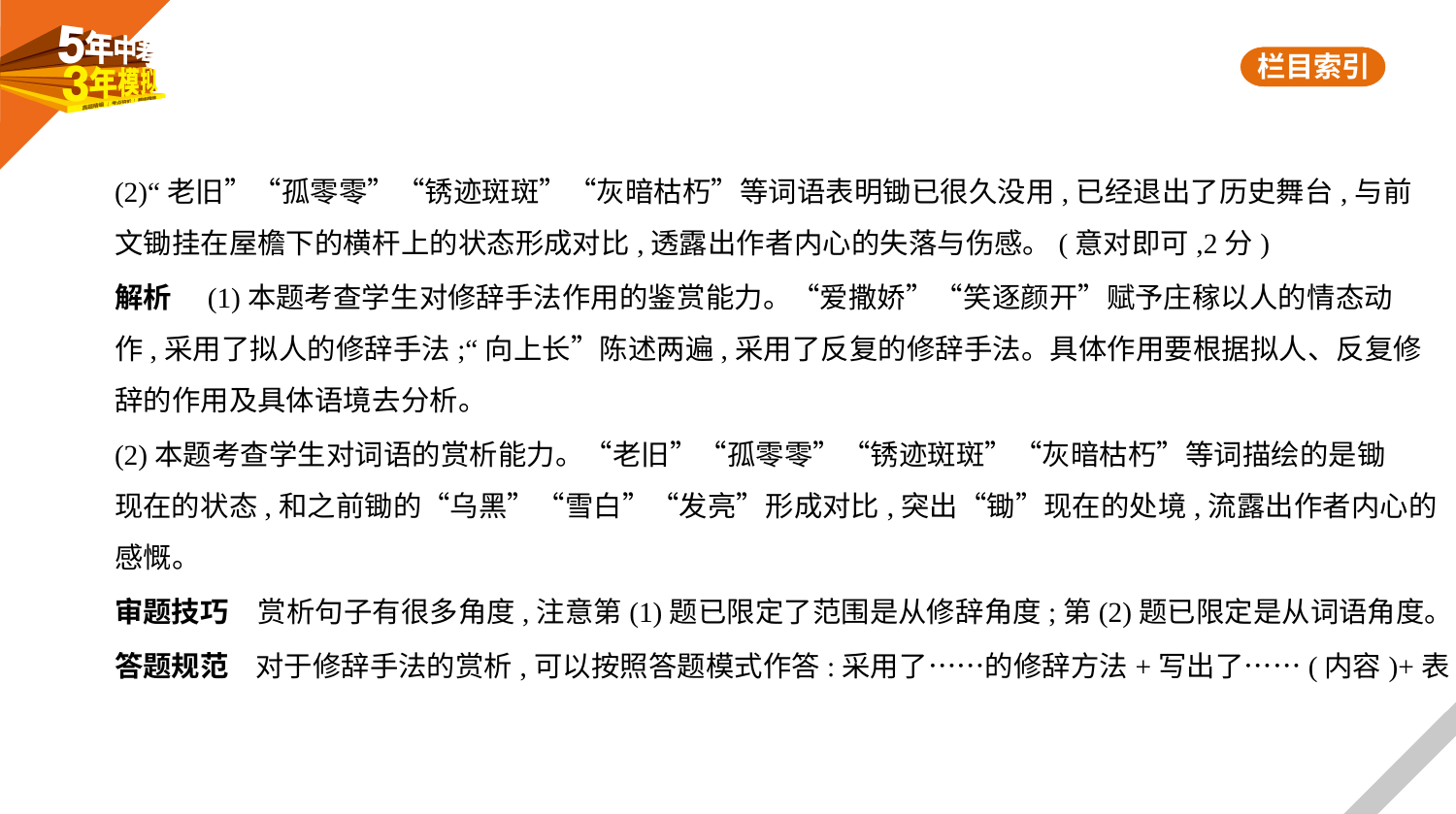

(2)“老旧”“孤零零”“锈迹斑斑”“灰暗枯朽”等词语表明锄已很久没用,已经退出了历史舞台,与前
文锄挂在屋檐下的横杆上的状态形成对比,透露出作者内心的失落与伤感。(意对即可,2分)
解析　(1)本题考查学生对修辞手法作用的鉴赏能力。“爱撒娇”“笑逐颜开”赋予庄稼以人的情态动
作,采用了拟人的修辞手法;“向上长”陈述两遍,采用了反复的修辞手法。具体作用要根据拟人、反复修
辞的作用及具体语境去分析。
(2)本题考查学生对词语的赏析能力。“老旧”“孤零零”“锈迹斑斑”“灰暗枯朽”等词描绘的是锄
现在的状态,和之前锄的“乌黑”“雪白”“发亮”形成对比,突出“锄”现在的处境,流露出作者内心的
感慨。
审题技巧　赏析句子有很多角度,注意第(1)题已限定了范围是从修辞角度;第(2)题已限定是从词语角度。
答题规范    对于修辞手法的赏析,可以按照答题模式作答:采用了……的修辞方法+写出了……(内容)+表